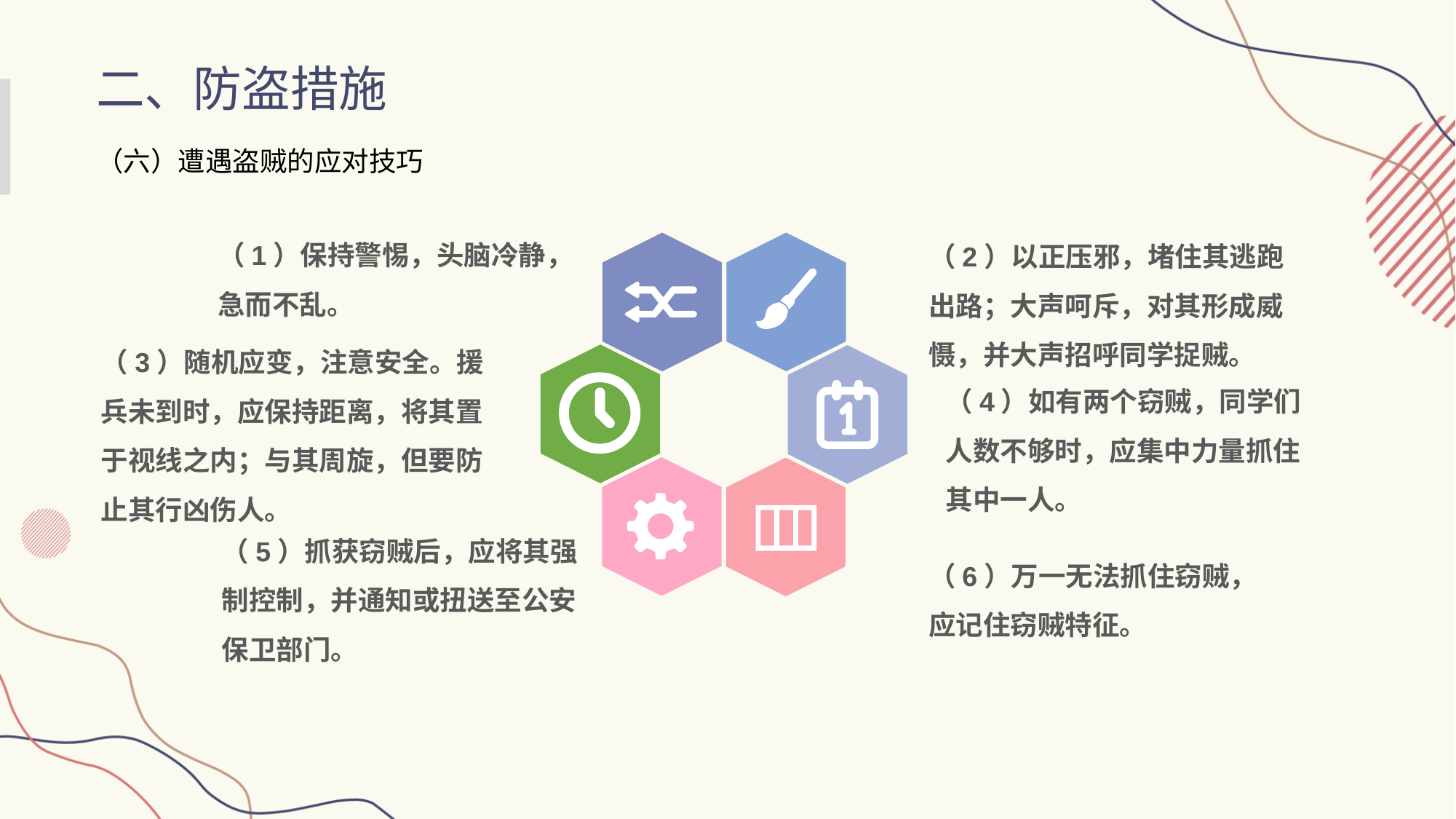

二、防盗措施

（六）遭遇盗贼的应对技巧
（1）保持警惕，头脑冷静，急而不乱。
（2）以正压邪，堵住其逃跑出路；大声呵斥，对其形成威慑，并大声招呼同学捉贼。

（3）随机应变，注意安全。援兵未到时，应保持距离，将其置于视线之内；与其周旋，但要防止其行凶伤人。

（4）如有两个窃贼，同学们人数不够时，应集中力量抓住其中一人。

（5）抓获窃贼后，应将其强制控制，并通知或扭送至公安保卫部门。
（6）万一无法抓住窃贼，应记住窃贼特征。